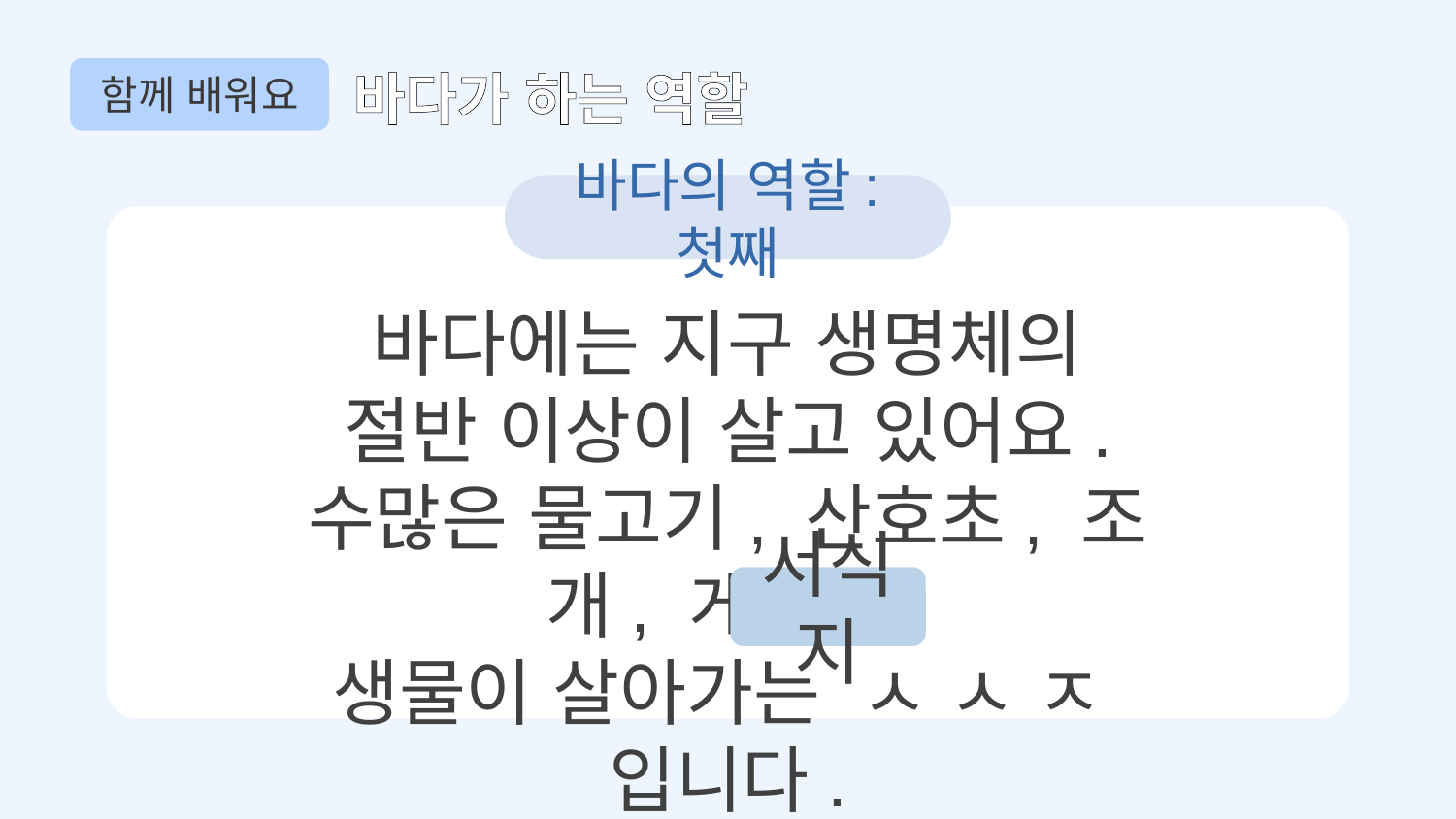

함께 배워요
바다가 하는 역할
바다의 역할: 첫째

바다에는 지구 생명체의
절반 이상이 살고 있어요.
수많은 물고기, 산호초, 조개, 게 등의
생물이 살아가는  ㅅ ㅅ ㅈ  입니다.
서식지